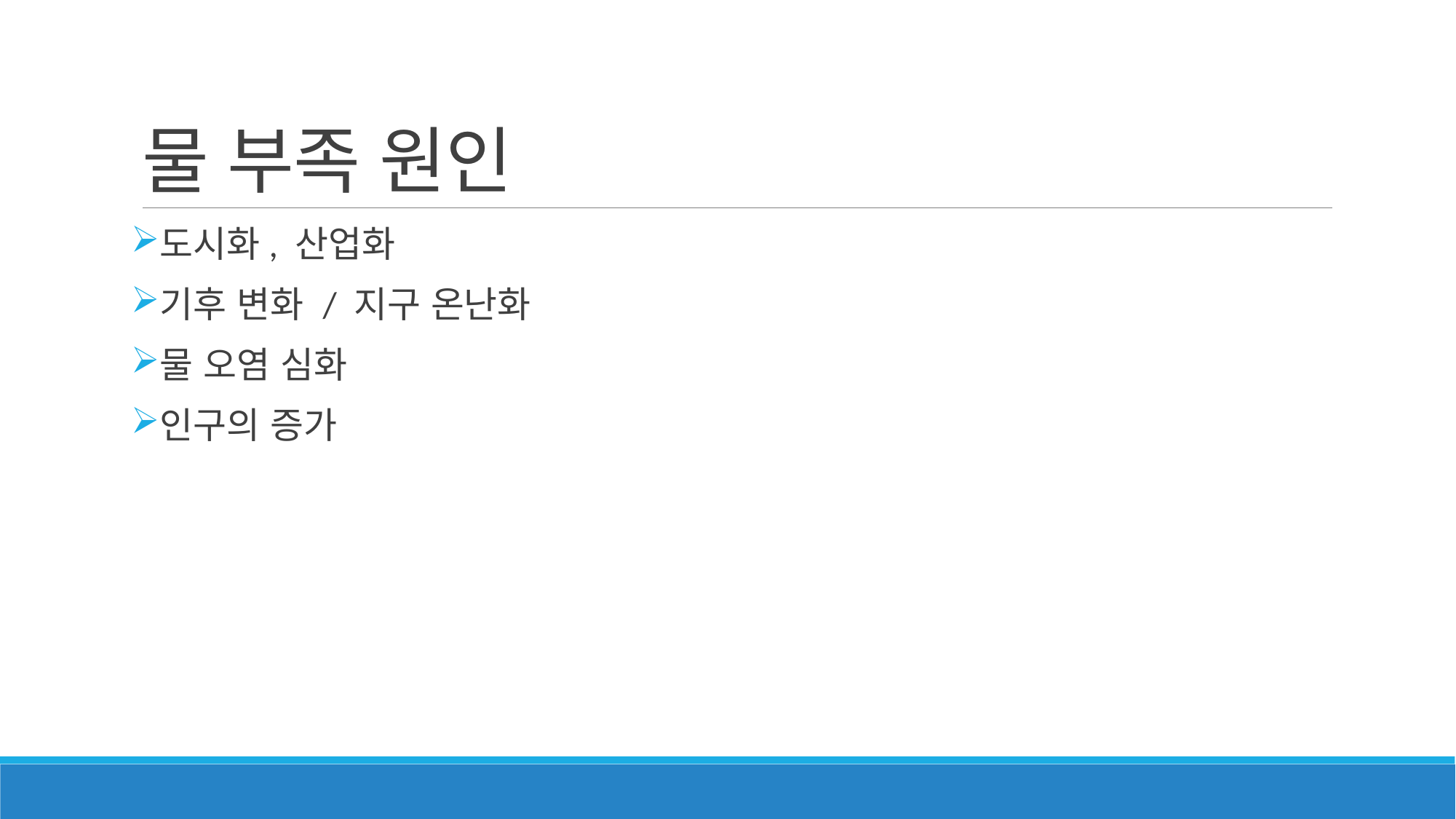

# 물 부족 원인
도시화, 산업화
기후 변화 / 지구 온난화
물 오염 심화
인구의 증가